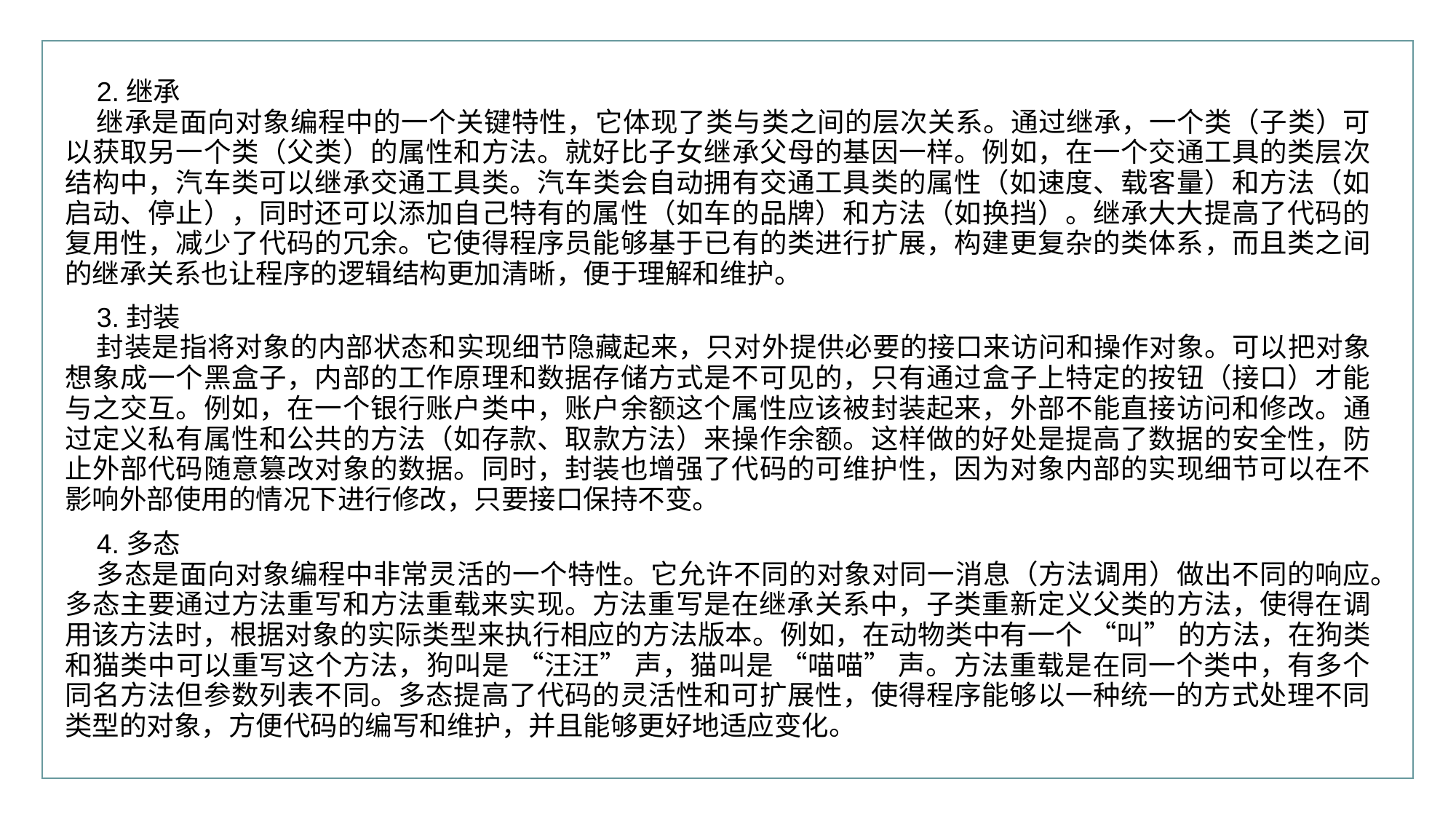

行业PPT模板http://www.XX.com/hangye/

2.继承
继承是面向对象编程中的一个关键特性，它体现了类与类之间的层次关系。通过继承，一个类（子类）可以获取另一个类（父类）的属性和方法。就好比子女继承父母的基因一样。例如，在一个交通工具的类层次结构中，汽车类可以继承交通工具类。汽车类会自动拥有交通工具类的属性（如速度、载客量）和方法（如启动、停止），同时还可以添加自己特有的属性（如车的品牌）和方法（如换挡）。继承大大提高了代码的复用性，减少了代码的冗余。它使得程序员能够基于已有的类进行扩展，构建更复杂的类体系，而且类之间的继承关系也让程序的逻辑结构更加清晰，便于理解和维护。
3.封装
封装是指将对象的内部状态和实现细节隐藏起来，只对外提供必要的接口来访问和操作对象。可以把对象想象成一个黑盒子，内部的工作原理和数据存储方式是不可见的，只有通过盒子上特定的按钮（接口）才能与之交互。例如，在一个银行账户类中，账户余额这个属性应该被封装起来，外部不能直接访问和修改。通过定义私有属性和公共的方法（如存款、取款方法）来操作余额。这样做的好处是提高了数据的安全性，防止外部代码随意篡改对象的数据。同时，封装也增强了代码的可维护性，因为对象内部的实现细节可以在不影响外部使用的情况下进行修改，只要接口保持不变。
4.多态
多态是面向对象编程中非常灵活的一个特性。它允许不同的对象对同一消息（方法调用）做出不同的响应。多态主要通过方法重写和方法重载来实现。方法重写是在继承关系中，子类重新定义父类的方法，使得在调用该方法时，根据对象的实际类型来执行相应的方法版本。例如，在动物类中有一个 “叫” 的方法，在狗类和猫类中可以重写这个方法，狗叫是 “汪汪” 声，猫叫是 “喵喵” 声。方法重载是在同一个类中，有多个同名方法但参数列表不同。多态提高了代码的灵活性和可扩展性，使得程序能够以一种统一的方式处理不同类型的对象，方便代码的编写和维护，并且能够更好地适应变化。